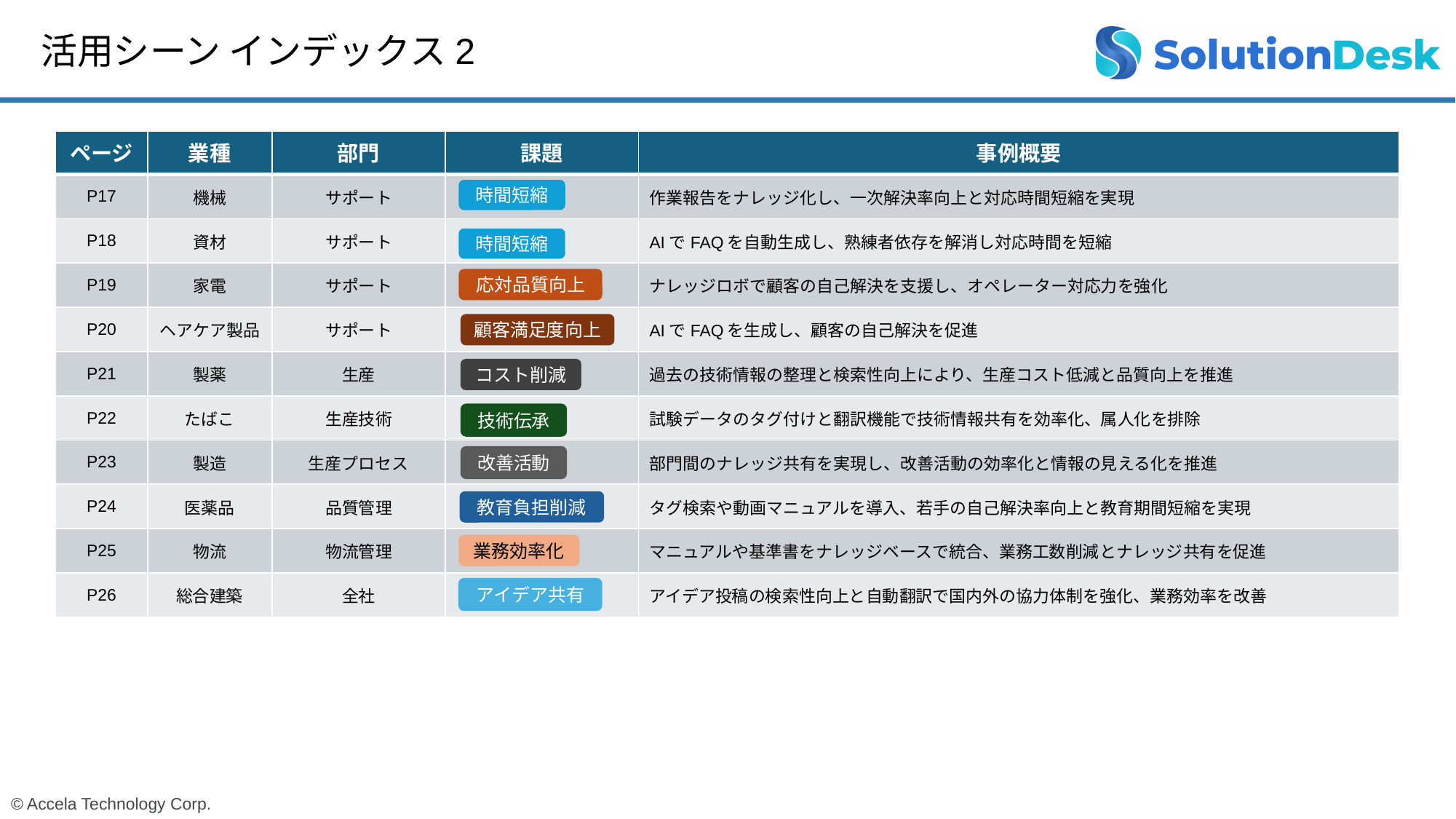

活用シーン インデックス2
| ページ | 業種 | 部門 | 課題 | 事例概要 |
| --- | --- | --- | --- | --- |
| P17 | 機械 | サポート |  | 作業報告をナレッジ化し、一次解決率向上と対応時間短縮を実現 |
| P18 | 資材 | サポート |  | AIでFAQを自動生成し、熟練者依存を解消し対応時間を短縮 |
| P19 | 家電 | サポート |  | ナレッジロボで顧客の自己解決を支援し、オペレーター対応力を強化 |
| P20 | ヘアケア製品 | サポート |  | AIでFAQを生成し、顧客の自己解決を促進 |
| P21 | 製薬 | 生産 |  | 過去の技術情報の整理と検索性向上により、生産コスト低減と品質向上を推進 |
| P22 | たばこ | 生産技術 |  | 試験データのタグ付けと翻訳機能で技術情報共有を効率化、属人化を排除 |
| P23 | 製造 | 生産プロセス |  | 部門間のナレッジ共有を実現し、改善活動の効率化と情報の見える化を推進 |
| P24 | 医薬品 | 品質管理 |  | タグ検索や動画マニュアルを導入、若手の自己解決率向上と教育期間短縮を実現 |
| P25 | 物流 | 物流管理 |  | マニュアルや基準書をナレッジベースで統合、業務工数削減とナレッジ共有を促進 |
| P26 | 総合建築 | 全社 |  | アイデア投稿の検索性向上と自動翻訳で国内外の協力体制を強化、業務効率を改善 |
時間短縮
時間短縮
応対品質向上
顧客満足度向上
コスト削減
技術伝承
改善活動
教育負担削減
業務効率化
アイデア共有